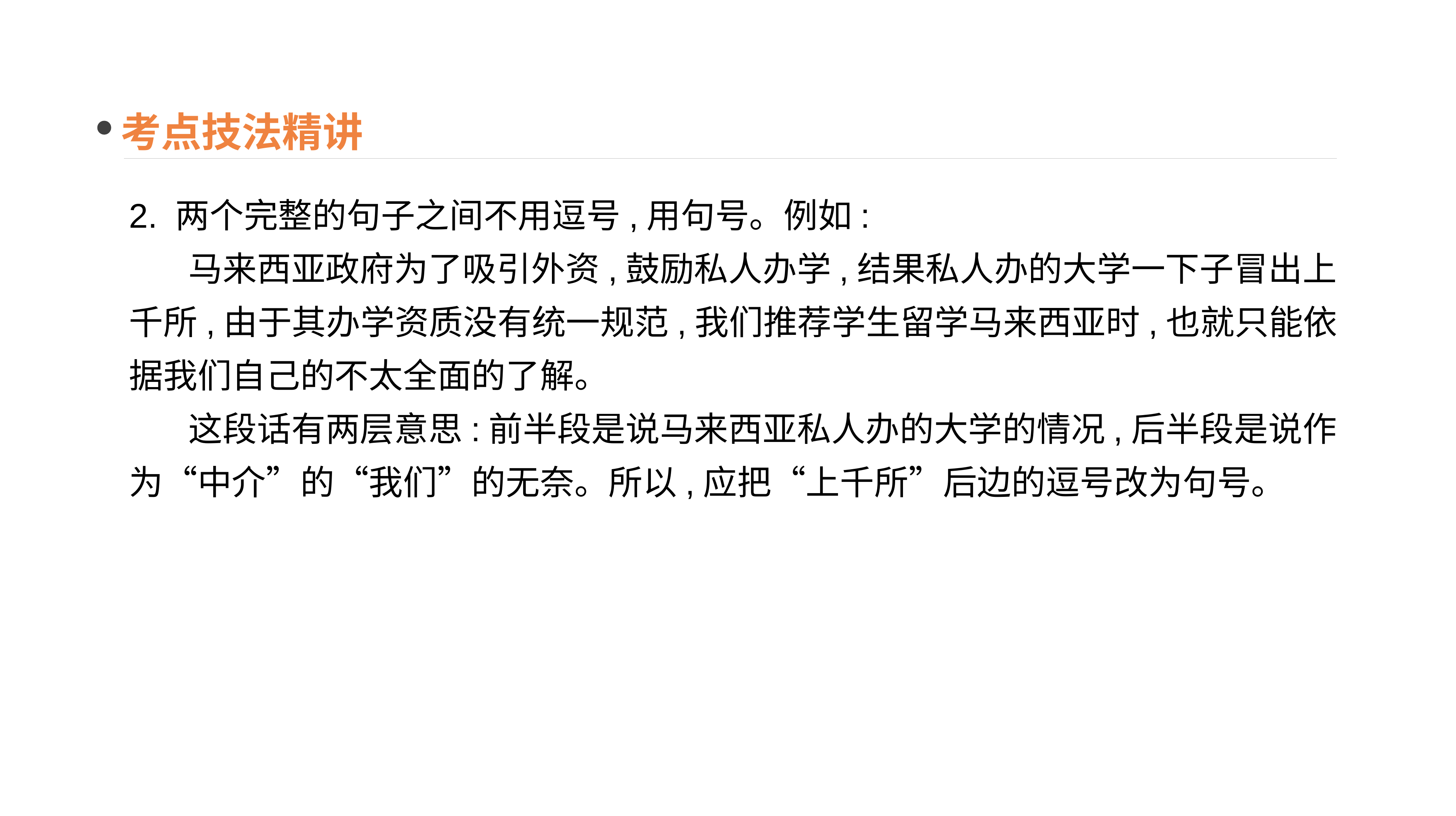

考点技法精讲

2. 两个完整的句子之间不用逗号,用句号。例如:
马来西亚政府为了吸引外资,鼓励私人办学,结果私人办的大学一下子冒出上千所,由于其办学资质没有统一规范,我们推荐学生留学马来西亚时,也就只能依据我们自己的不太全面的了解。
这段话有两层意思:前半段是说马来西亚私人办的大学的情况,后半段是说作为“中介”的“我们”的无奈。所以,应把“上千所”后边的逗号改为句号。